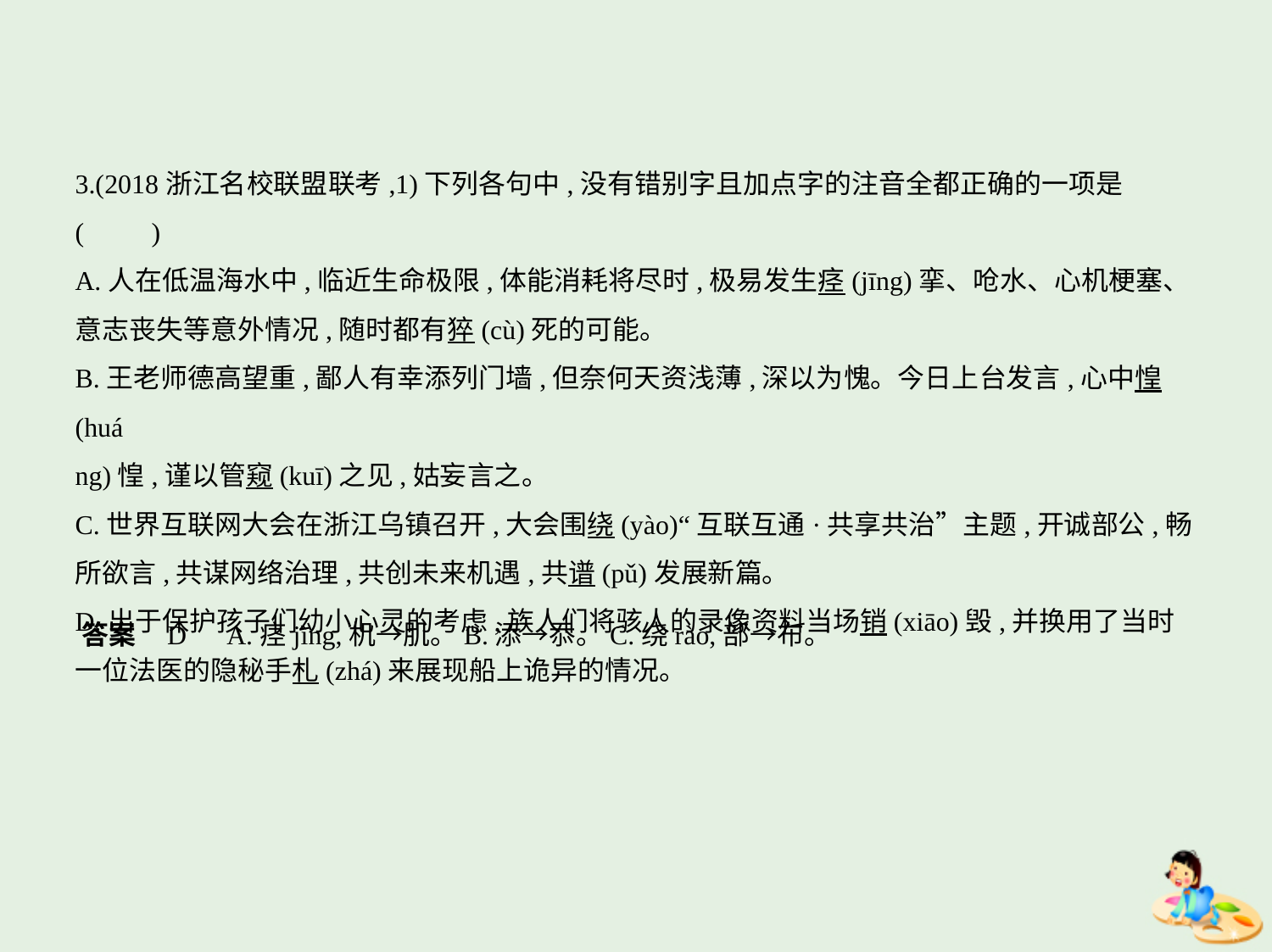

3.(2018浙江名校联盟联考,1)下列各句中,没有错别字且加点字的注音全都正确的一项是 (    　)
A.人在低温海水中,临近生命极限,体能消耗将尽时,极易发生痉(jīng)挛、呛水、心机梗塞、
意志丧失等意外情况,随时都有猝(cù)死的可能。
B.王老师德高望重,鄙人有幸添列门墙,但奈何天资浅薄,深以为愧。今日上台发言,心中惶(huá
ng)惶,谨以管窥(kuī)之见,姑妄言之。
C.世界互联网大会在浙江乌镇召开,大会围绕(yào)“互联互通·共享共治”主题,开诚部公,畅
所欲言,共谋网络治理,共创未来机遇,共谱(pǔ)发展新篇。
D.出于保护孩子们幼小心灵的考虑,族人们将骇人的录像资料当场销(xiāo)毁,并换用了当时
一位法医的隐秘手札(zhá)来展现船上诡异的情况。
答案    D　A.痉jìng,机→肌。B.添→忝。C.绕rào,部→布。